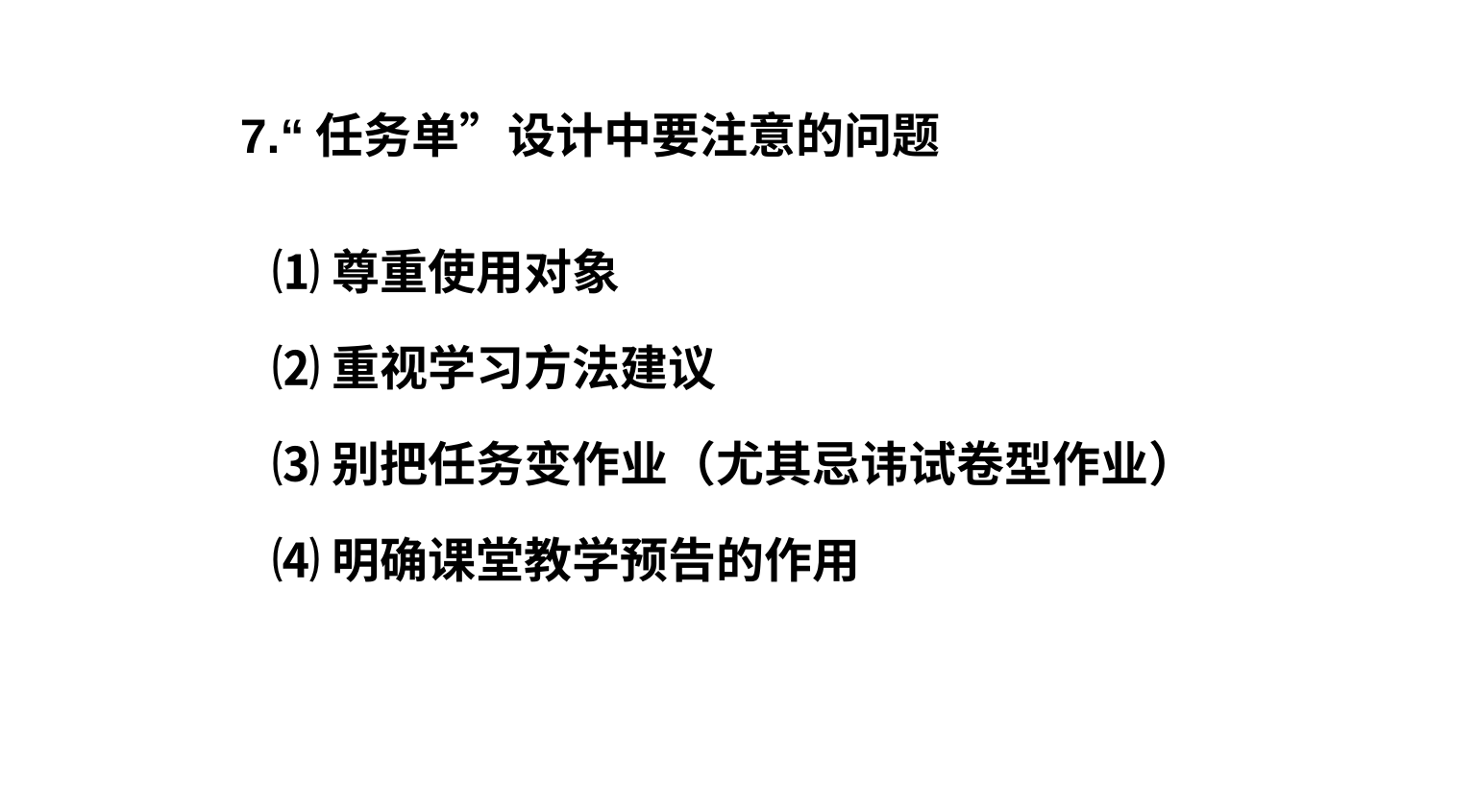

7.“任务单”设计中要注意的问题
⑴尊重使用对象
⑵重视学习方法建议
⑶别把任务变作业（尤其忌讳试卷型作业）
⑷明确课堂教学预告的作用